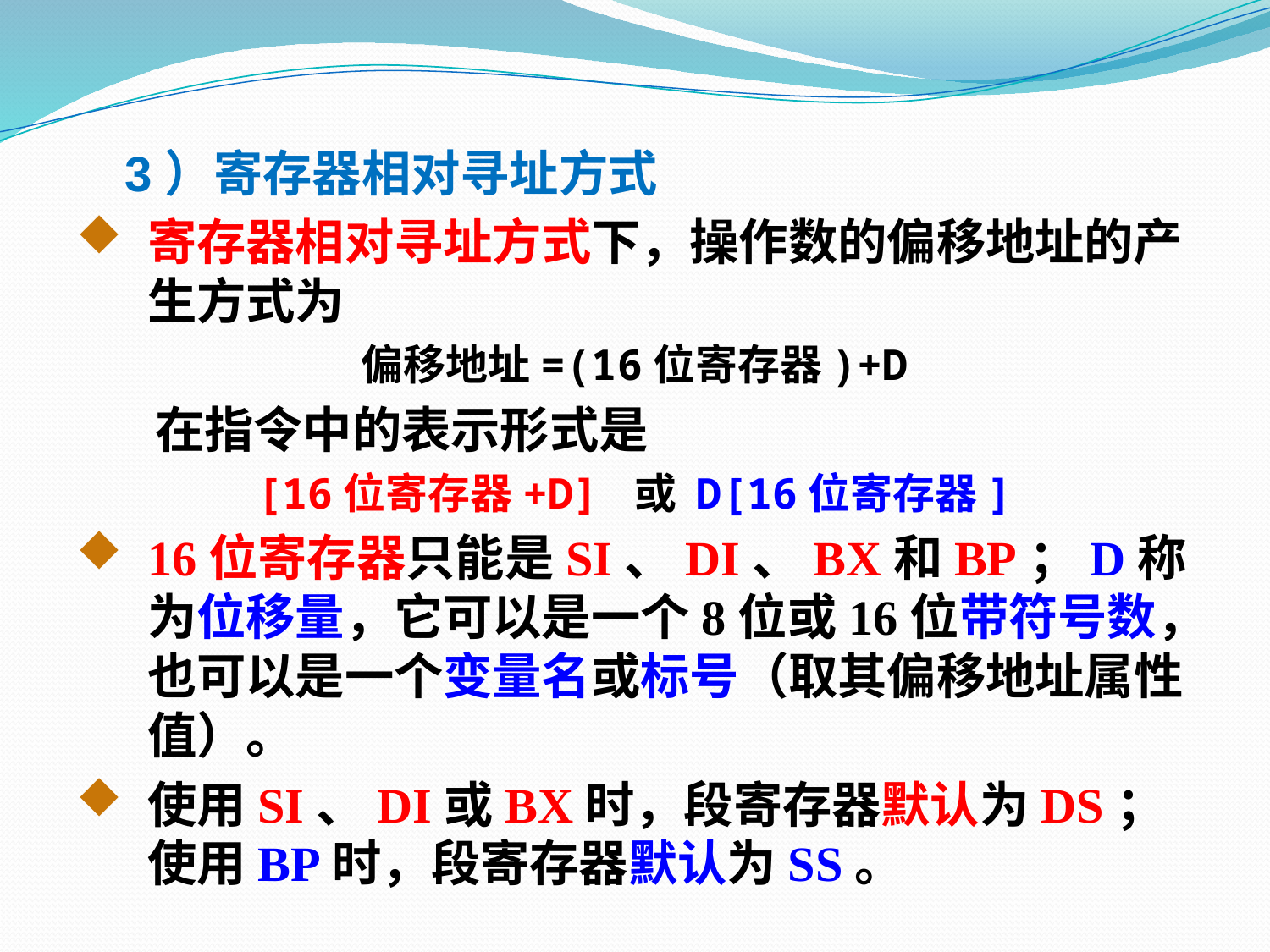

3）寄存器相对寻址方式
寄存器相对寻址方式下，操作数的偏移地址的产生方式为
偏移地址=(16位寄存器)+D
      在指令中的表示形式是
[16位寄存器+D] 或 D[16位寄存器]
16位寄存器只能是SI、DI、BX和BP；D称为位移量，它可以是一个8位或16位带符号数，也可以是一个变量名或标号（取其偏移地址属性值）。
使用SI、DI或BX时，段寄存器默认为DS；使用BP时，段寄存器默认为SS。